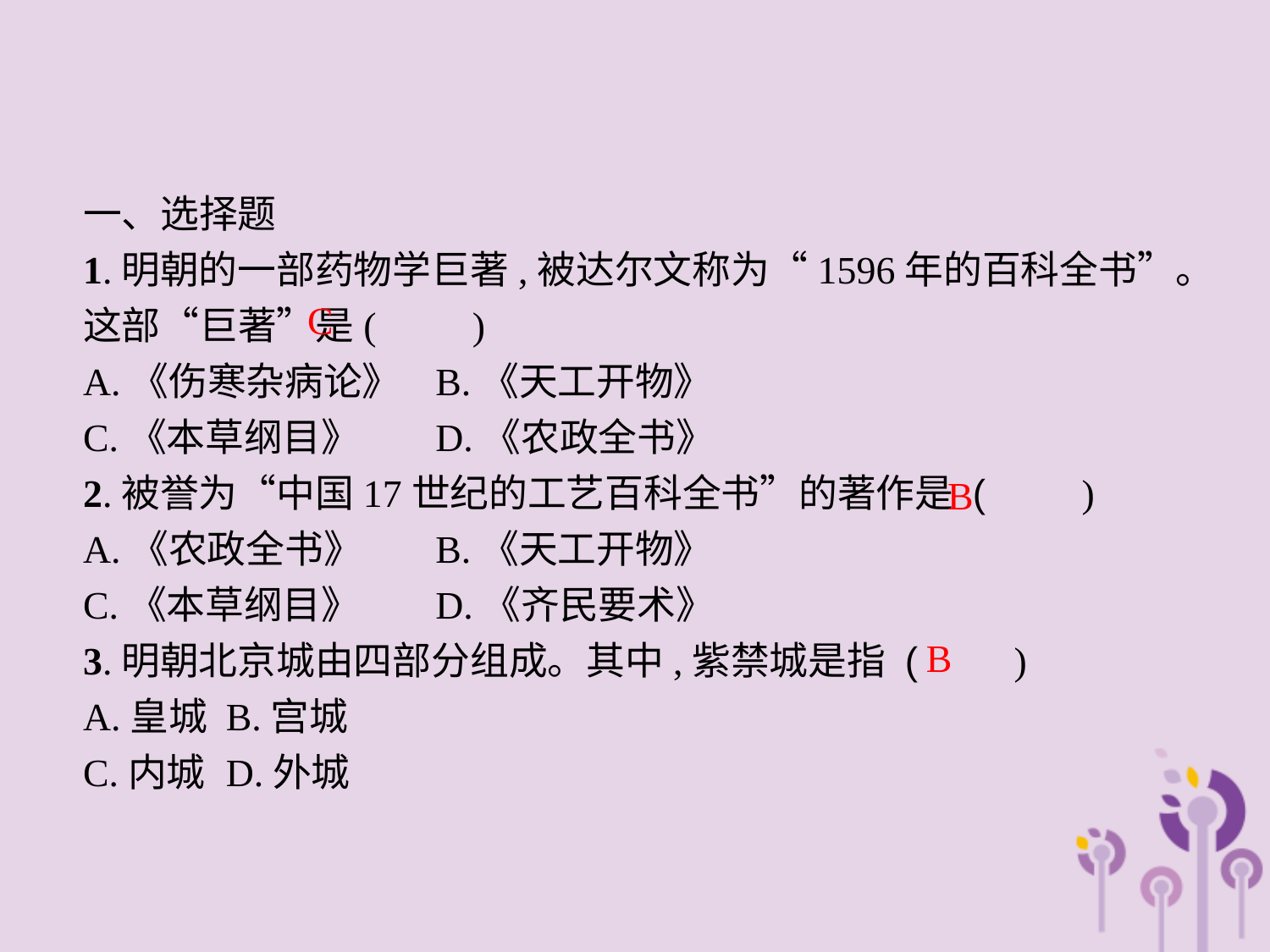

一、选择题
1.明朝的一部药物学巨著,被达尔文称为“1596年的百科全书”。这部“巨著”是(　　)
A.《伤寒杂病论》	B.《天工开物》
C.《本草纲目》	D.《农政全书》
2.被誉为“中国17世纪的工艺百科全书”的著作是 (　　)
A.《农政全书》	B.《天工开物》
C.《本草纲目》	D.《齐民要术》
3.明朝北京城由四部分组成。其中,紫禁城是指 (　　)
A.皇城	B.宫城
C.内城	D.外城
C
B
B